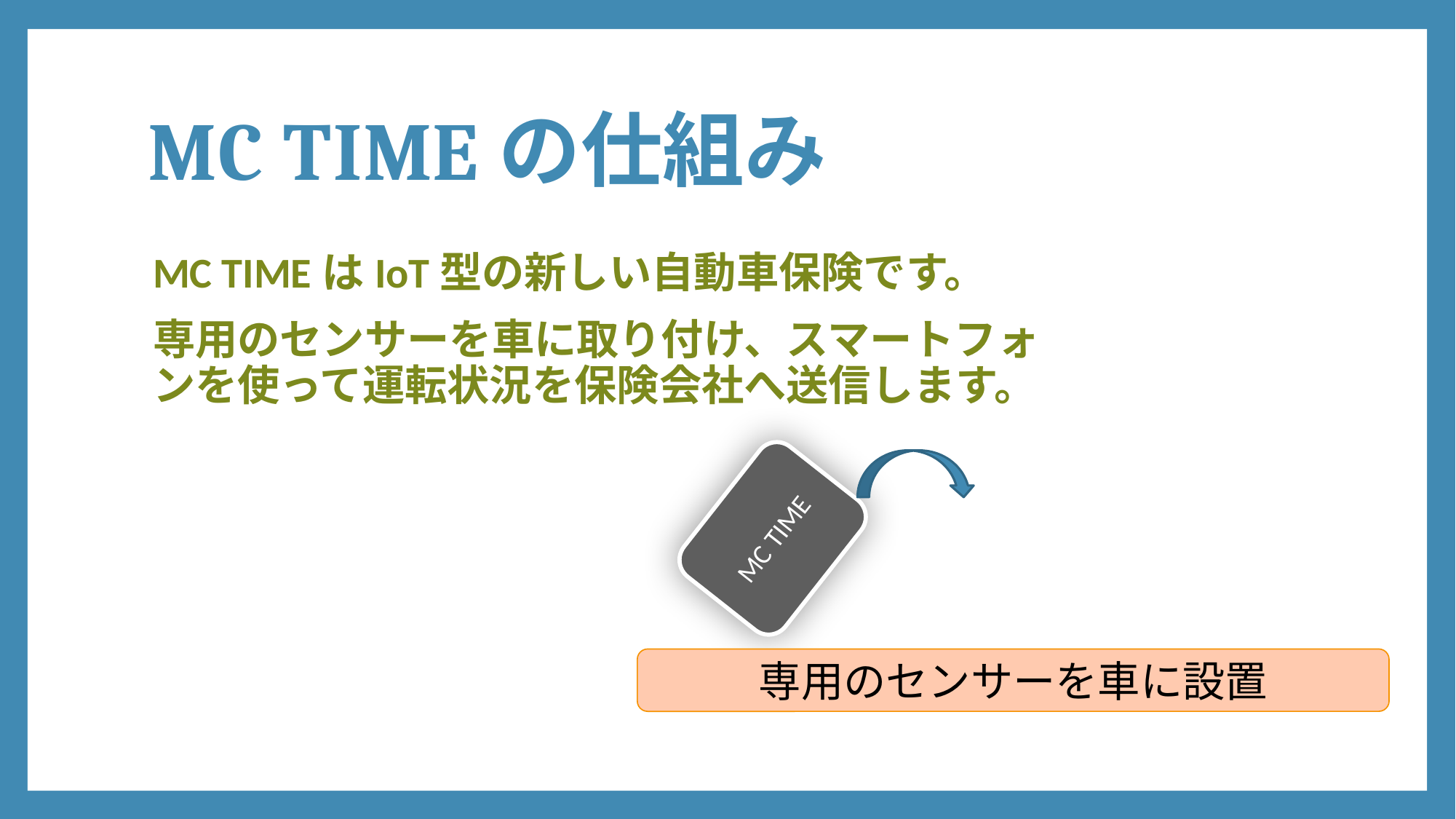

# MC TIMEの仕組み
MC TIMEはIoT型の新しい自動車保険です。
専用のセンサーを車に取り付け、スマートフォンを使って運転状況を保険会社へ送信します。

MC TIME
専用のセンサーを車に設置